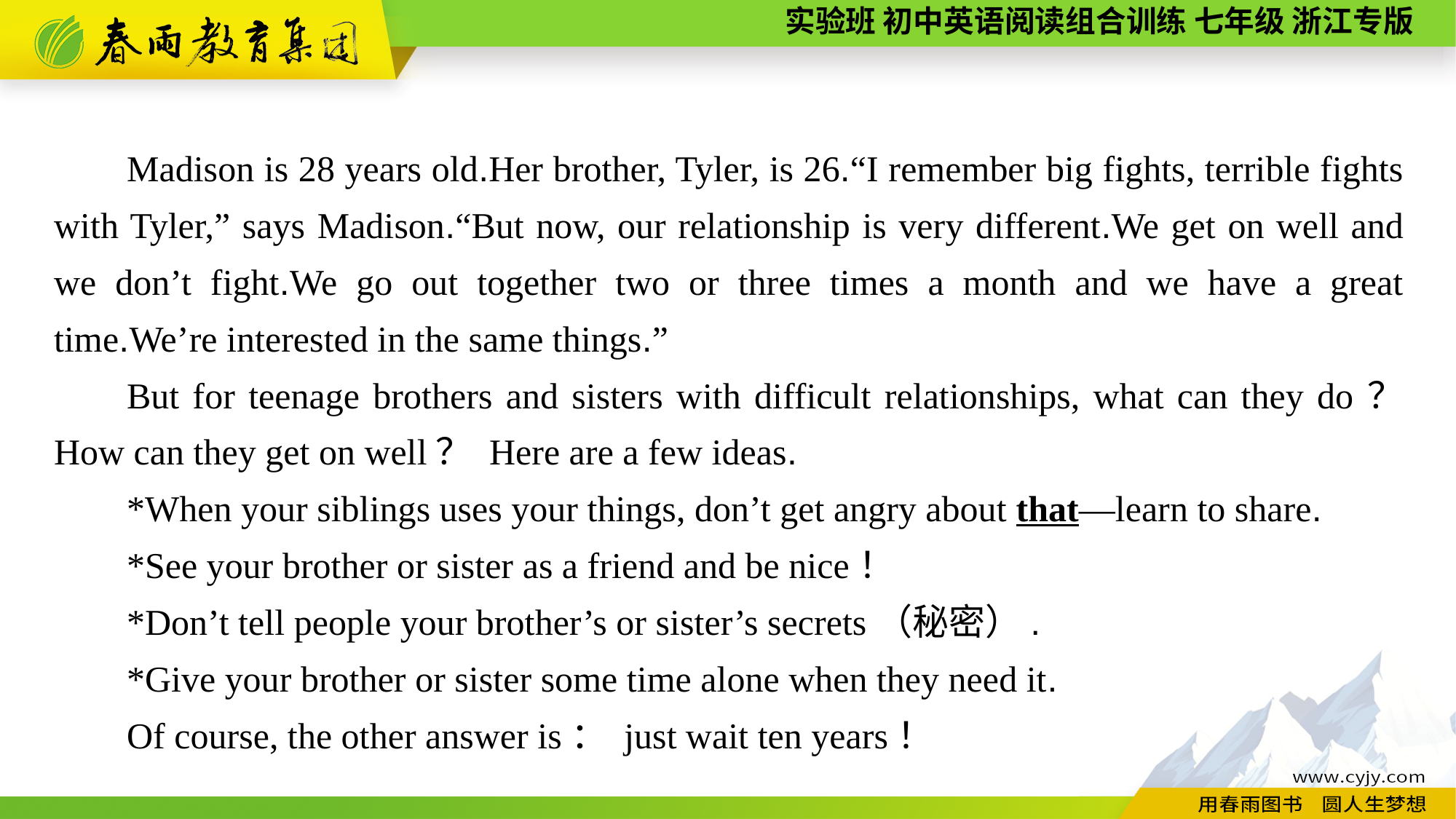

Madison is 28 years old.Her brother, Tyler, is 26.“I remember big fights, terrible fights with Tyler,” says Madison.“But now, our relationship is very different.We get on well and we don’t fight.We go out together two or three times a month and we have a great time.We’re interested in the same things.”
But for teenage brothers and sisters with difficult relationships, what can they do？ How can they get on well？ Here are a few ideas.
*When your siblings uses your things, don’t get angry about that—learn to share.
*See your brother or sister as a friend and be nice！
*Don’t tell people your brother’s or sister’s secrets（秘密）.
*Give your brother or sister some time alone when they need it.
Of course, the other answer is： just wait ten years！